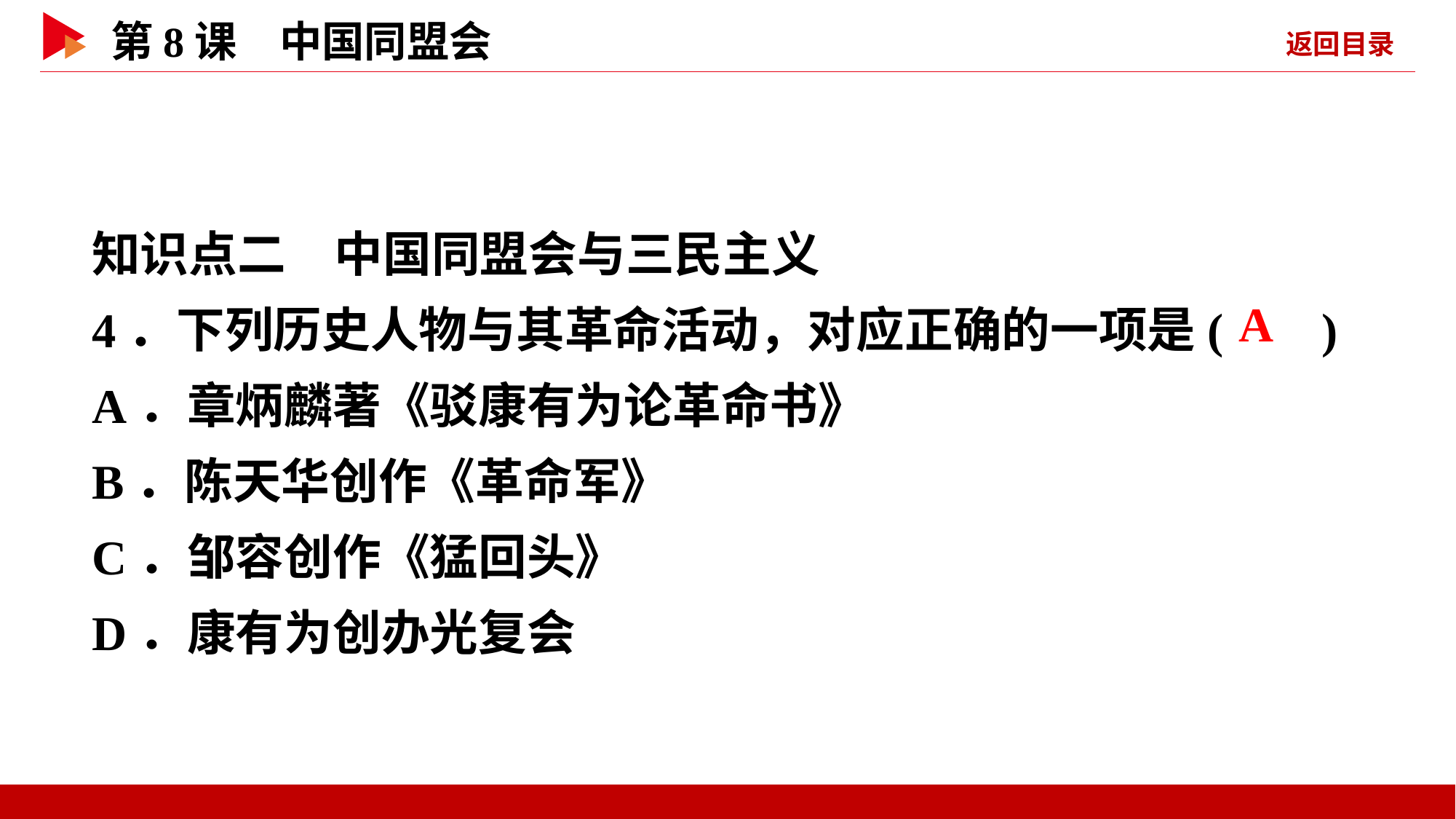

知识点二　中国同盟会与三民主义
4．下列历史人物与其革命活动，对应正确的一项是(        )
A．章炳麟著《驳康有为论革命书》
B．陈天华创作《革命军》
C．邹容创作《猛回头》
D．康有为创办光复会
   A